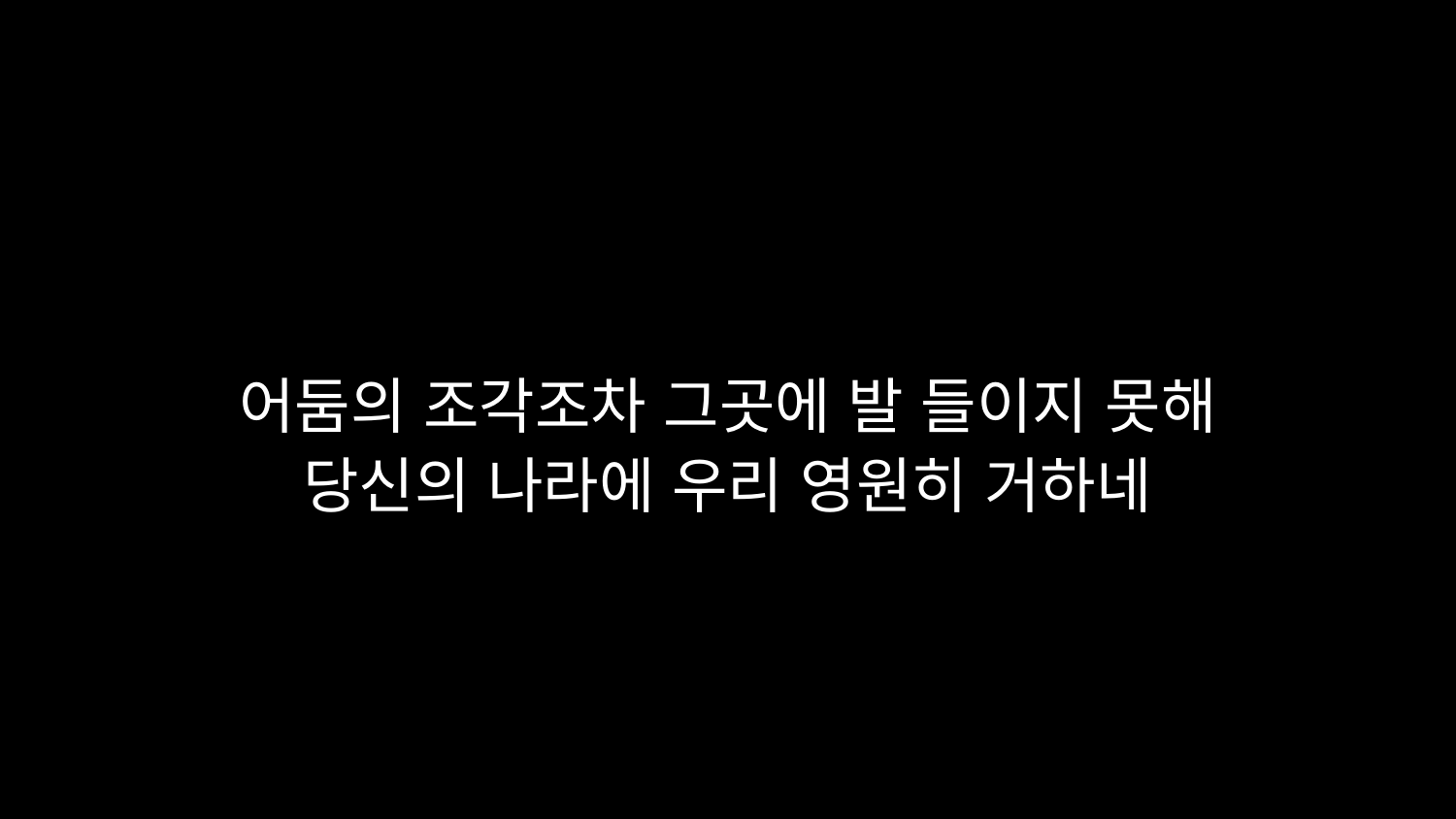

# 어둠의 조각조차 그곳에 발 들이지 못해 당신의 나라에 우리 영원히 거하네